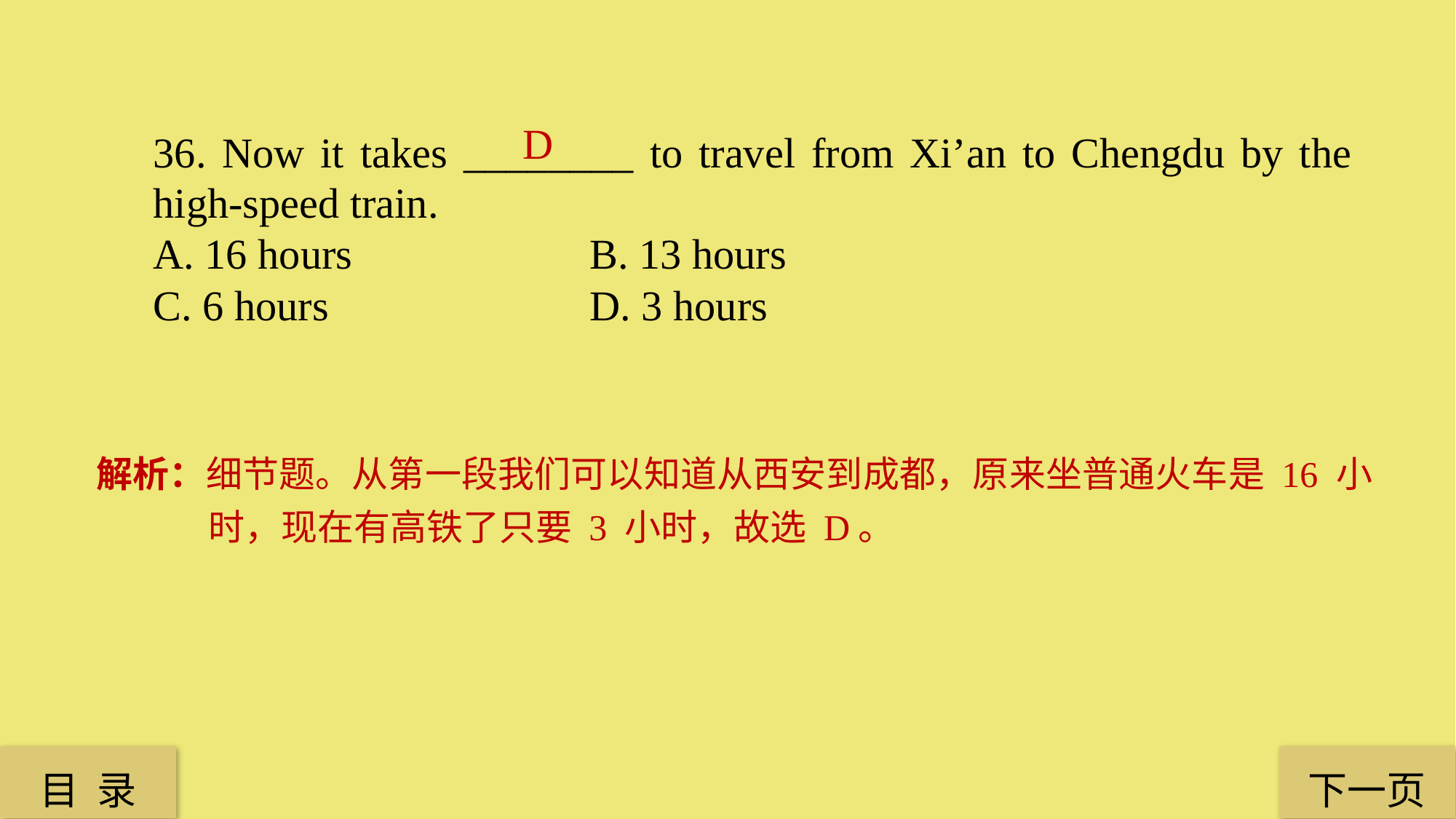

D
36. Now it takes ________ to travel from Xi’an to Chengdu by the high-speed train.
A. 16 hours 			B. 13 hours
C. 6 hours 			D. 3 hours
解析：细节题。从第一段我们可以知道从西安到成都，原来坐普通火车是 16 小时，现在有高铁了只要 3 小时，故选 D。